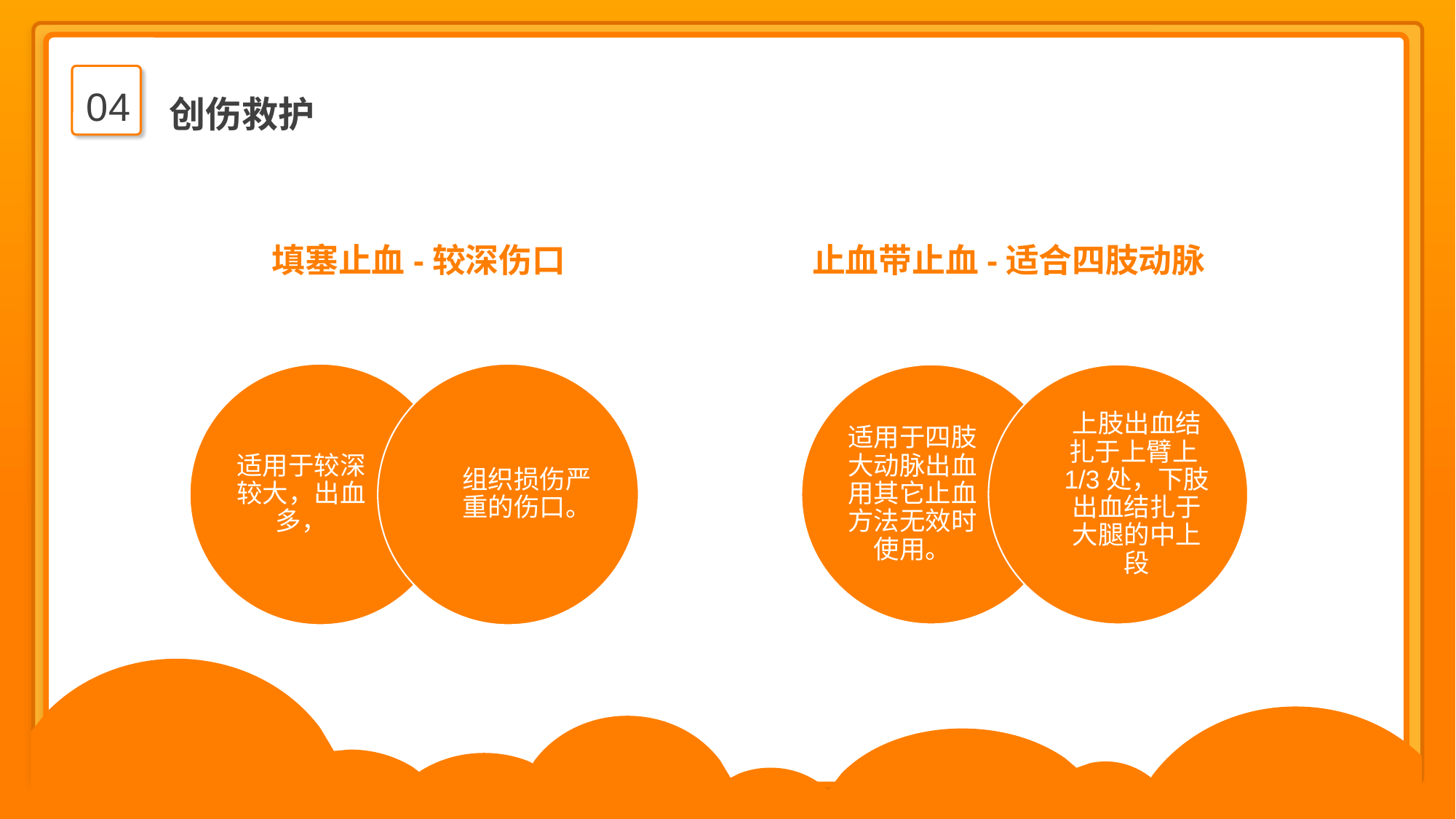

04
创伤救护
填塞止血-较深伤口
止血带止血-适合四肢动脉
适用于较深较大，出血多，
组织损伤严重的伤口。
适用于四肢大动脉出血用其它止血方法无效时使用。
上肢出血结扎于上臂上1/3处，下肢出血结扎于大腿的中上段